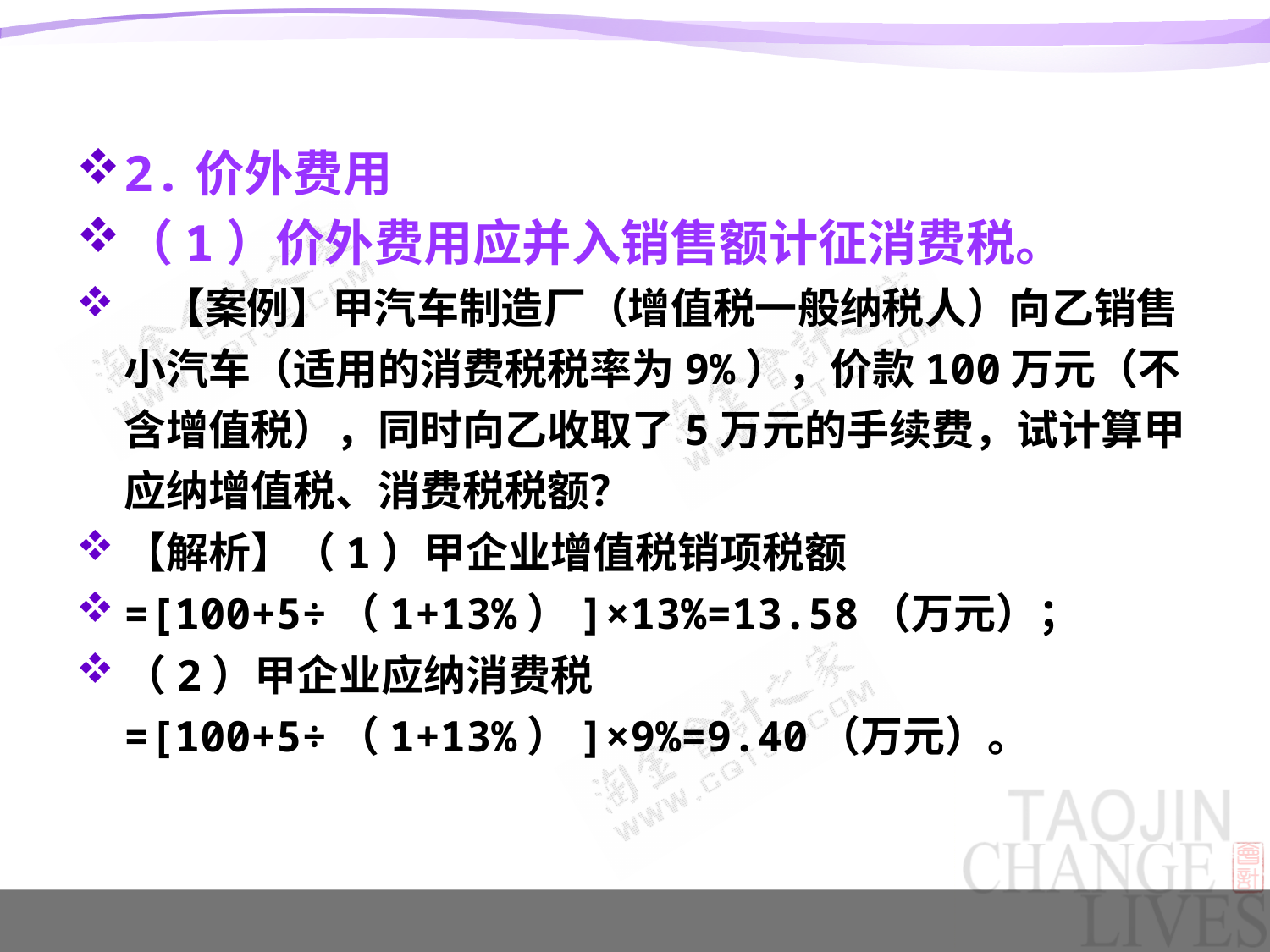

#
2.价外费用
（1）价外费用应并入销售额计征消费税。
   【案例】甲汽车制造厂（增值税一般纳税人）向乙销售小汽车（适用的消费税税率为9%），价款100万元（不含增值税），同时向乙收取了5万元的手续费，试计算甲应纳增值税、消费税税额？
【解析】（1）甲企业增值税销项税额
=[100+5÷（1+13%）]×13%=13.58（万元）；
（2）甲企业应纳消费税=[100+5÷（1+13%）]×9%=9.40（万元）。